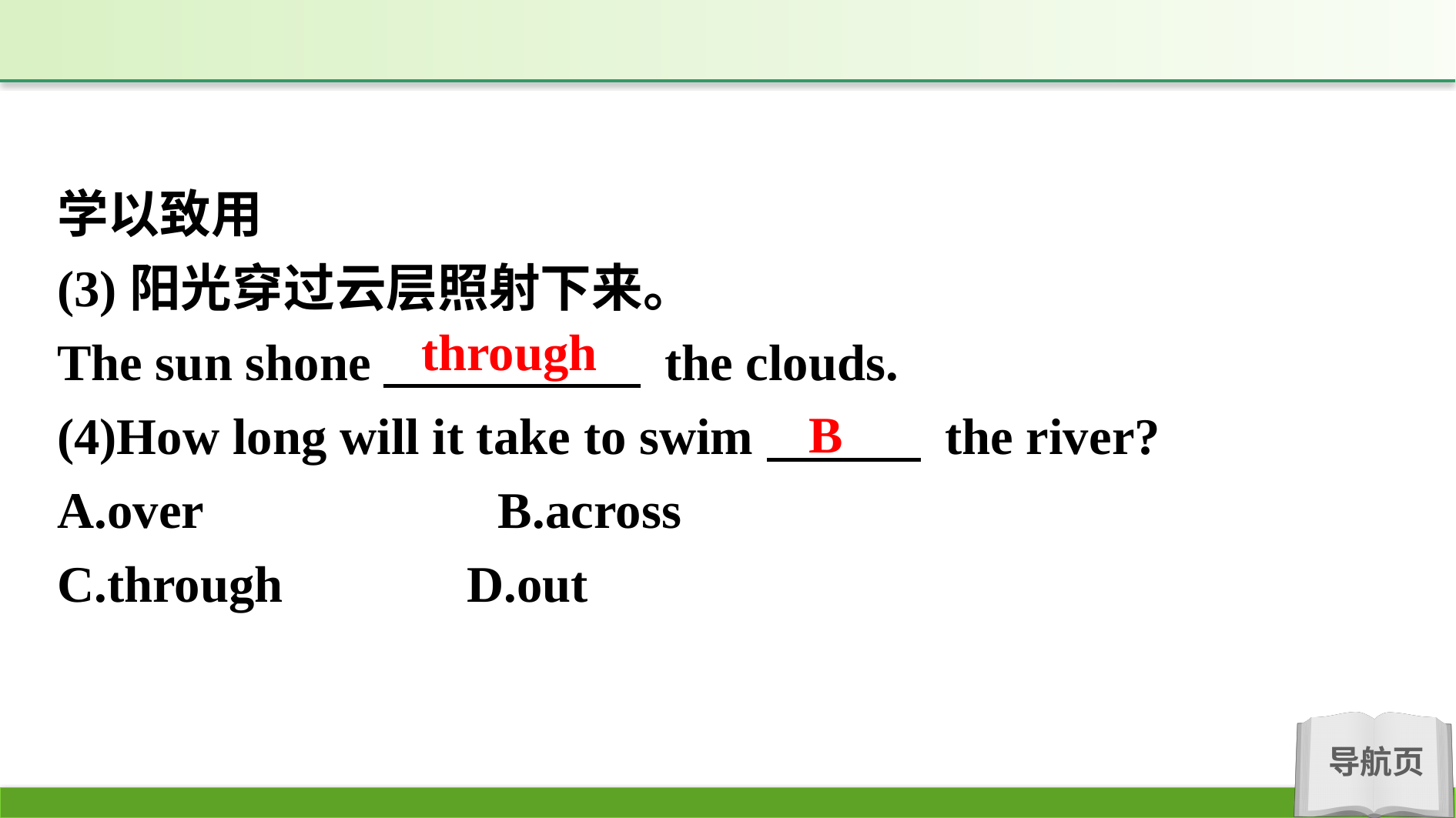

学以致用
(3)阳光穿过云层照射下来。
The sun shone　　　　　 the clouds.
(4)How long will it take to swim　　　 the river?
A.over 　　　　　B.across
C.through		 D.out
through
B